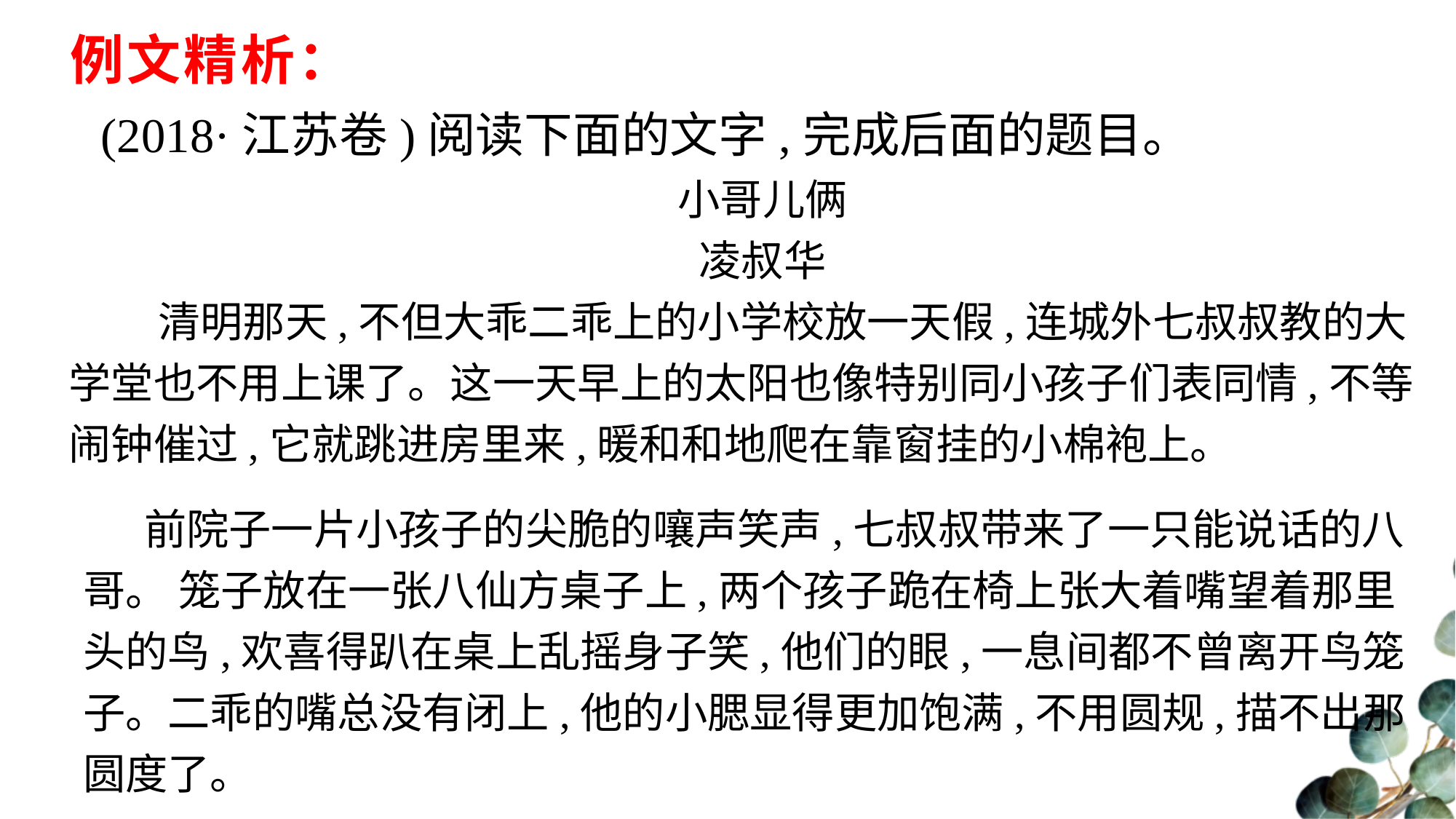

# 例文精析：
(2018·江苏卷)阅读下面的文字,完成后面的题目。
小哥儿俩
凌叔华
     清明那天,不但大乖二乖上的小学校放一天假,连城外七叔叔教的大学堂也不用上课了。这一天早上的太阳也像特别同小孩子们表同情,不等闹钟催过,它就跳进房里来,暖和和地爬在靠窗挂的小棉袍上。
  前院子一片小孩子的尖脆的嚷声笑声,七叔叔带来了一只能说话的八哥。 笼子放在一张八仙方桌子上,两个孩子跪在椅上张大着嘴望着那里头的鸟,欢喜得趴在桌上乱摇身子笑,他们的眼,一息间都不曾离开鸟笼子。二乖的嘴总没有闭上,他的小腮显得更加饱满,不用圆规,描不出那圆度了。